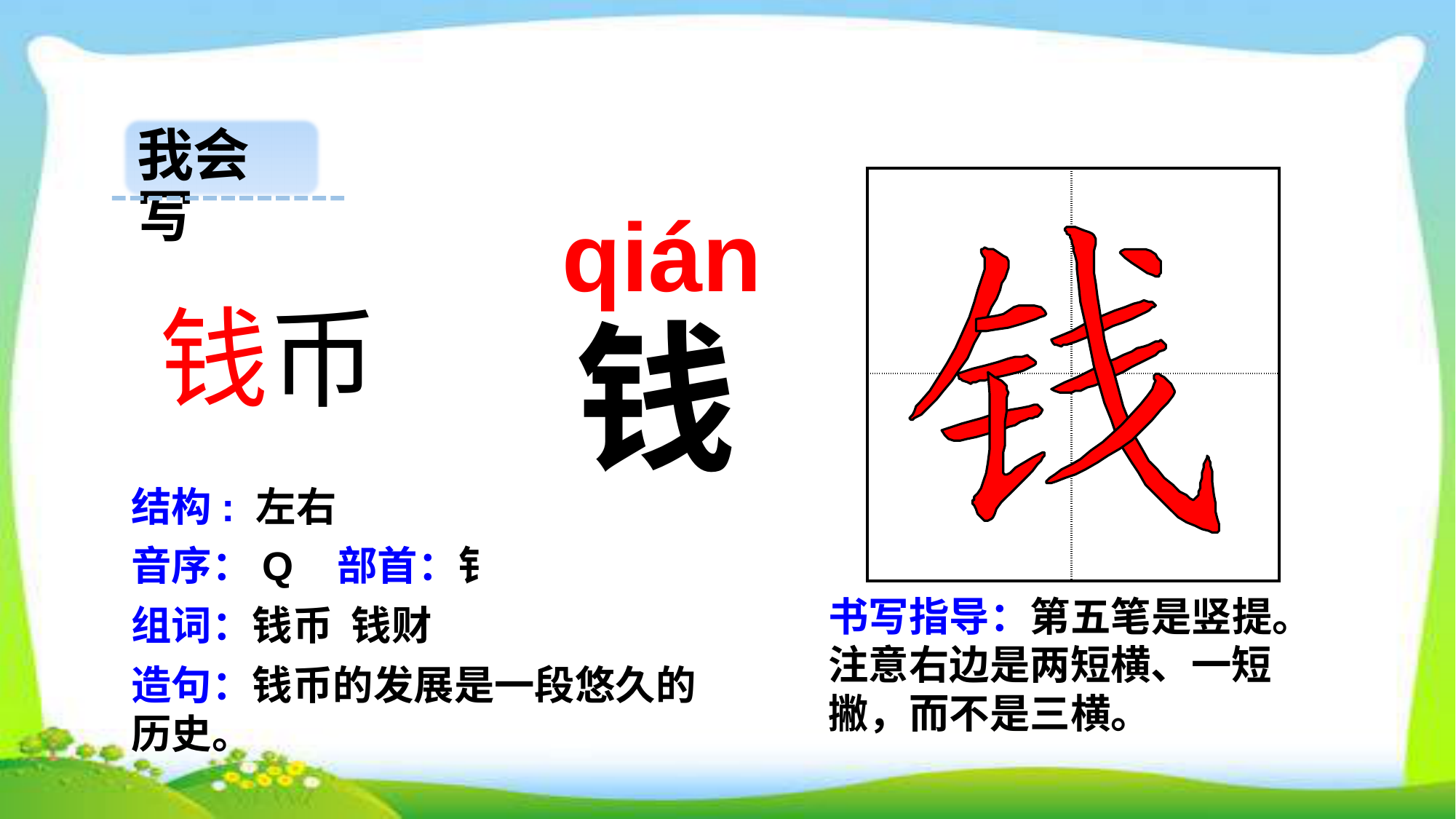

我会写

|  |  |
| --- | --- |
|  |  |
qián

钱币
钱

结构: 左右
音序：Q   部首：钅
书写指导：第五笔是竖提。注意右边是两短横、一短撇，而不是三横。
组词：钱币  钱财
造句：钱币的发展是一段悠久的历史。